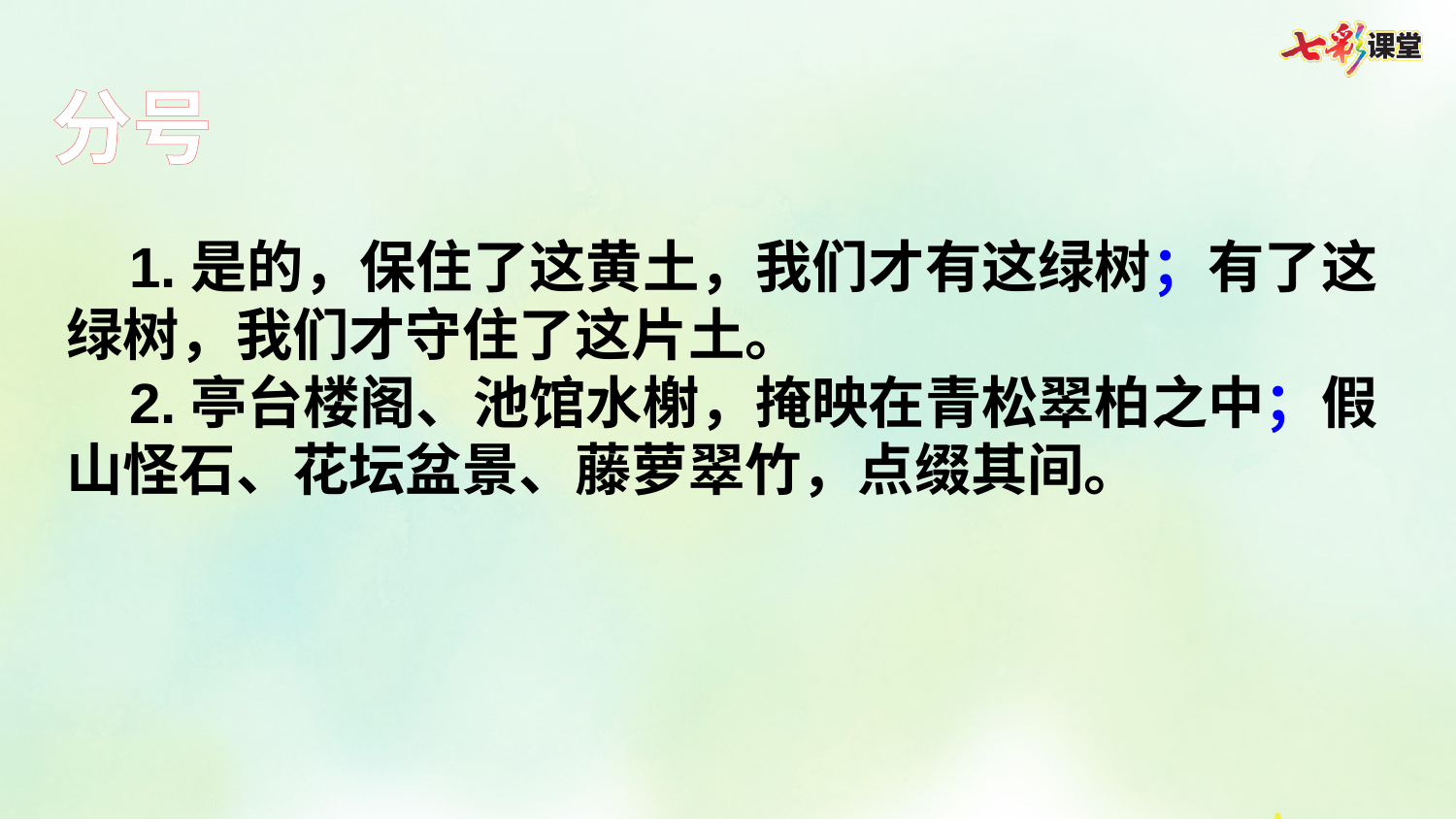

分号
    1.是的，保住了这黄土，我们才有这绿树；有了这绿树，我们才守住了这片土。
    2.亭台楼阁、池馆水榭，掩映在青松翠柏之中；假山怪石、花坛盆景、藤萝翠竹，点缀其间。